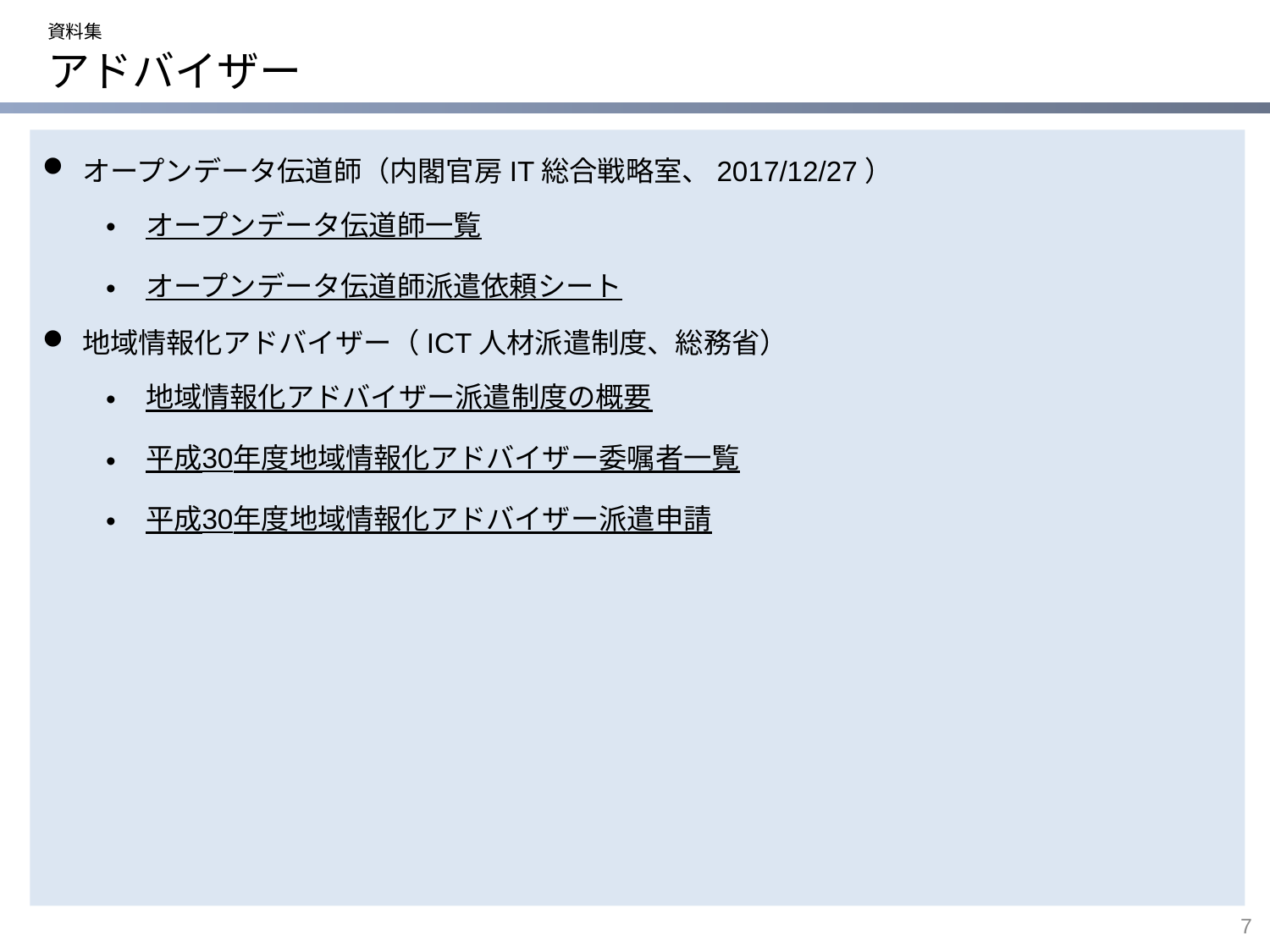

資料集
# アドバイザー
オープンデータ伝道師（内閣官房IT総合戦略室、2017/12/27）
オープンデータ伝道師一覧
オープンデータ伝道師派遣依頼シート
地域情報化アドバイザー（ICT人材派遣制度、総務省）
地域情報化アドバイザー派遣制度の概要
平成30年度地域情報化アドバイザー委嘱者一覧
平成30年度地域情報化アドバイザー派遣申請
7